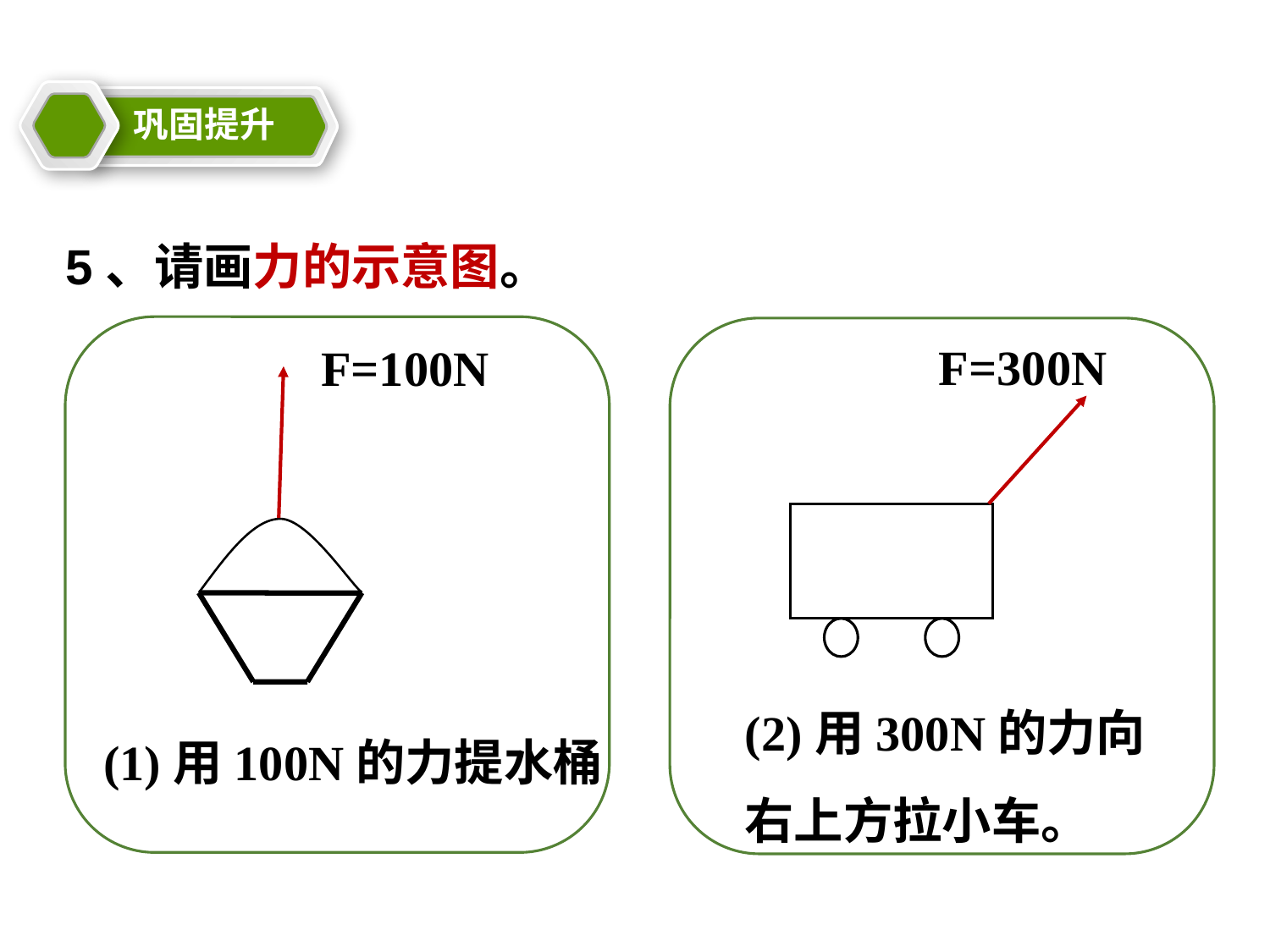

巩固提升
教学目标
5、请画力的示意图。

F=300N
F=100N

(2)用300N的力向右上方拉小车。
(1)用100N的力提水桶